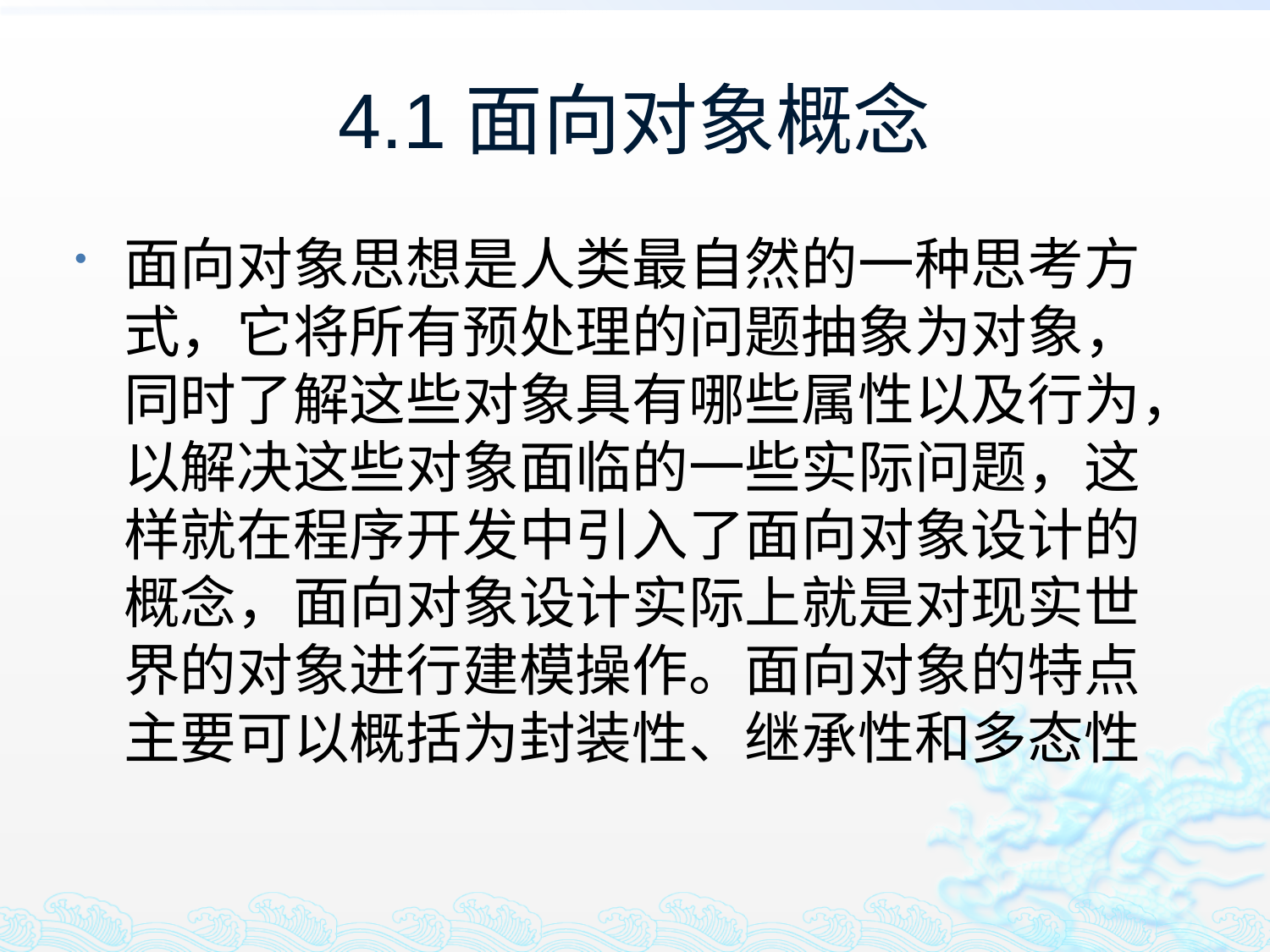

# 4.1面向对象概念
面向对象思想是人类最自然的一种思考方式，它将所有预处理的问题抽象为对象，同时了解这些对象具有哪些属性以及行为，以解决这些对象面临的一些实际问题，这样就在程序开发中引入了面向对象设计的概念，面向对象设计实际上就是对现实世界的对象进行建模操作。面向对象的特点主要可以概括为封装性、继承性和多态性